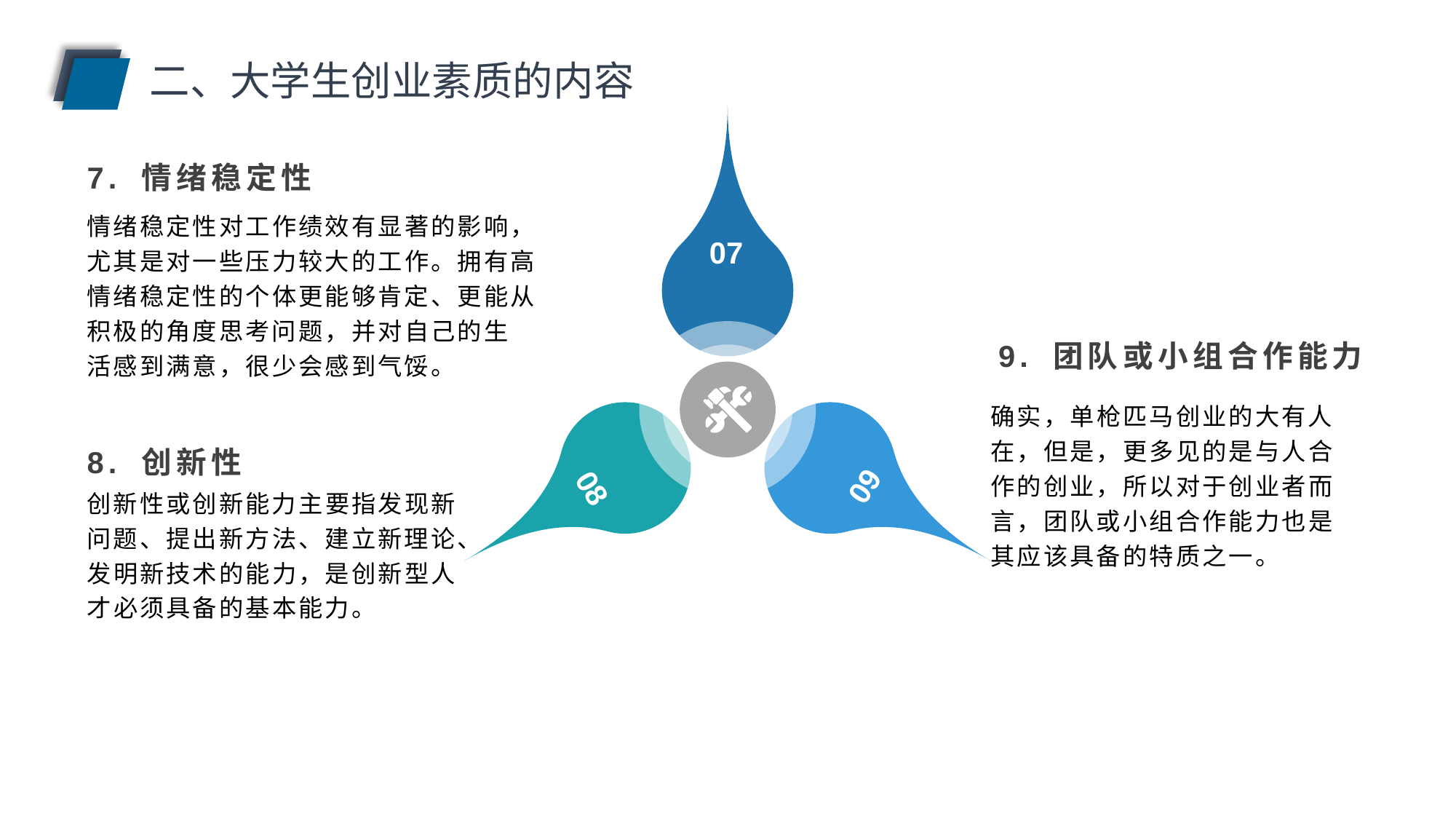

二、大学生创业素质的内容
7. 情绪稳定性
情绪稳定性对工作绩效有显著的影响，尤其是对一些压力较大的工作。拥有高情绪稳定性的个体更能够肯定、更能从积极的角度思考问题，并对自己的生
活感到满意，很少会感到气馁。

07

9. 团队或小组合作能力

确实，单枪匹马创业的大有人在，但是，更多见的是与人合作的创业，所以对于创业者而言，团队或小组合作能力也是其应该具备的特质之一。

8. 创新性
09
08
创新性或创新能力主要指发现新问题、提出新方法、建立新理论、发明新技术的能力，是创新型人才必须具备的基本能力。